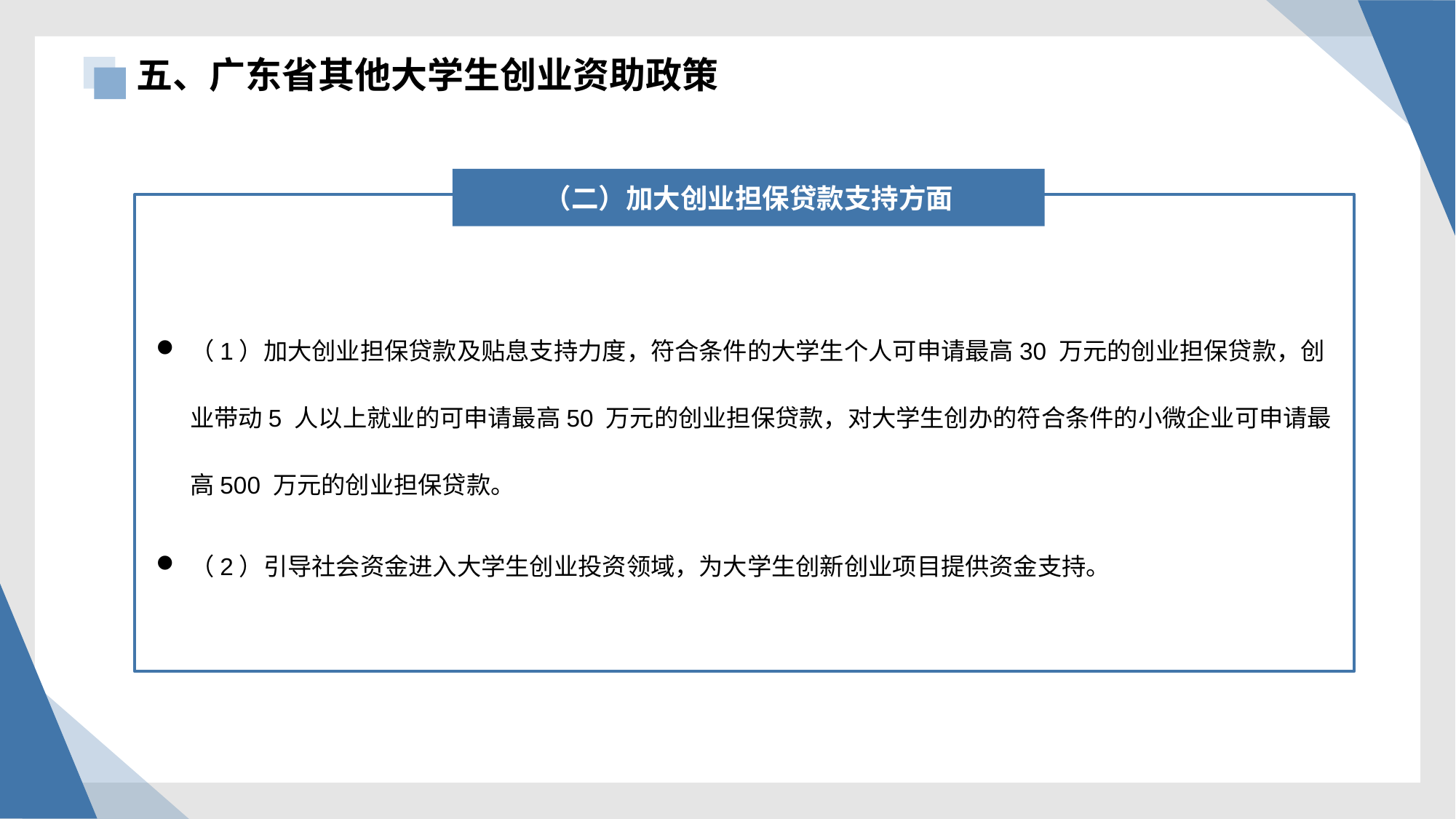

五、广东省其他大学生创业资助政策

（二）加大创业担保贷款支持方面
（1）加大创业担保贷款及贴息支持力度，符合条件的大学生个人可申请最高30 万元的创业担保贷款，创业带动5 人以上就业的可申请最高50 万元的创业担保贷款，对大学生创办的符合条件的小微企业可申请最高500 万元的创业担保贷款。
（2）引导社会资金进入大学生创业投资领域，为大学生创新创业项目提供资金支持。